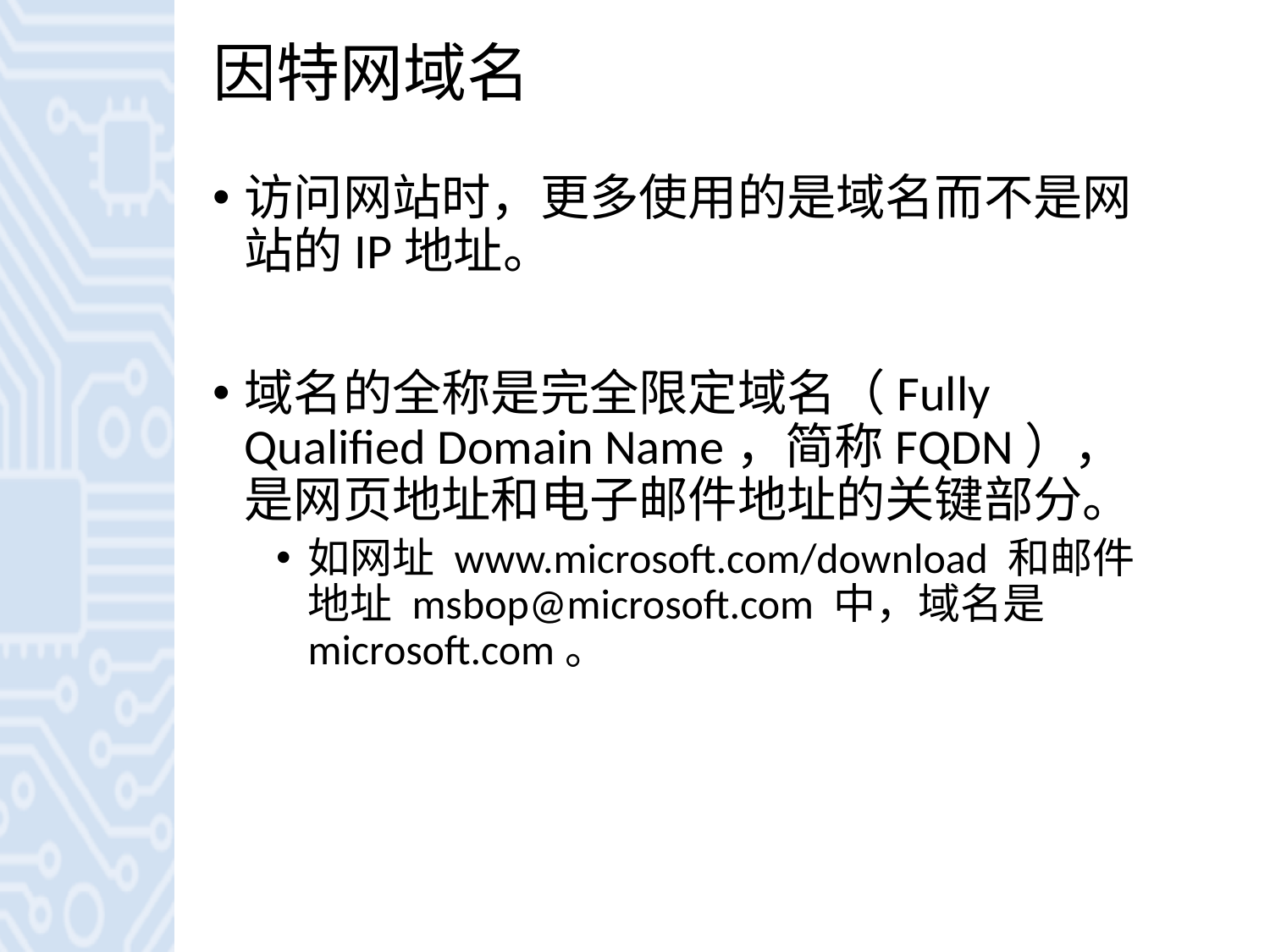

# 因特网域名
访问网站时，更多使用的是域名而不是网站的IP地址。

域名的全称是完全限定域名（Fully Qualified Domain Name，简称FQDN），是网页地址和电子邮件地址的关键部分。
如网址 www.microsoft.com/download 和邮件地址 msbop@microsoft.com 中，域名是microsoft.com。